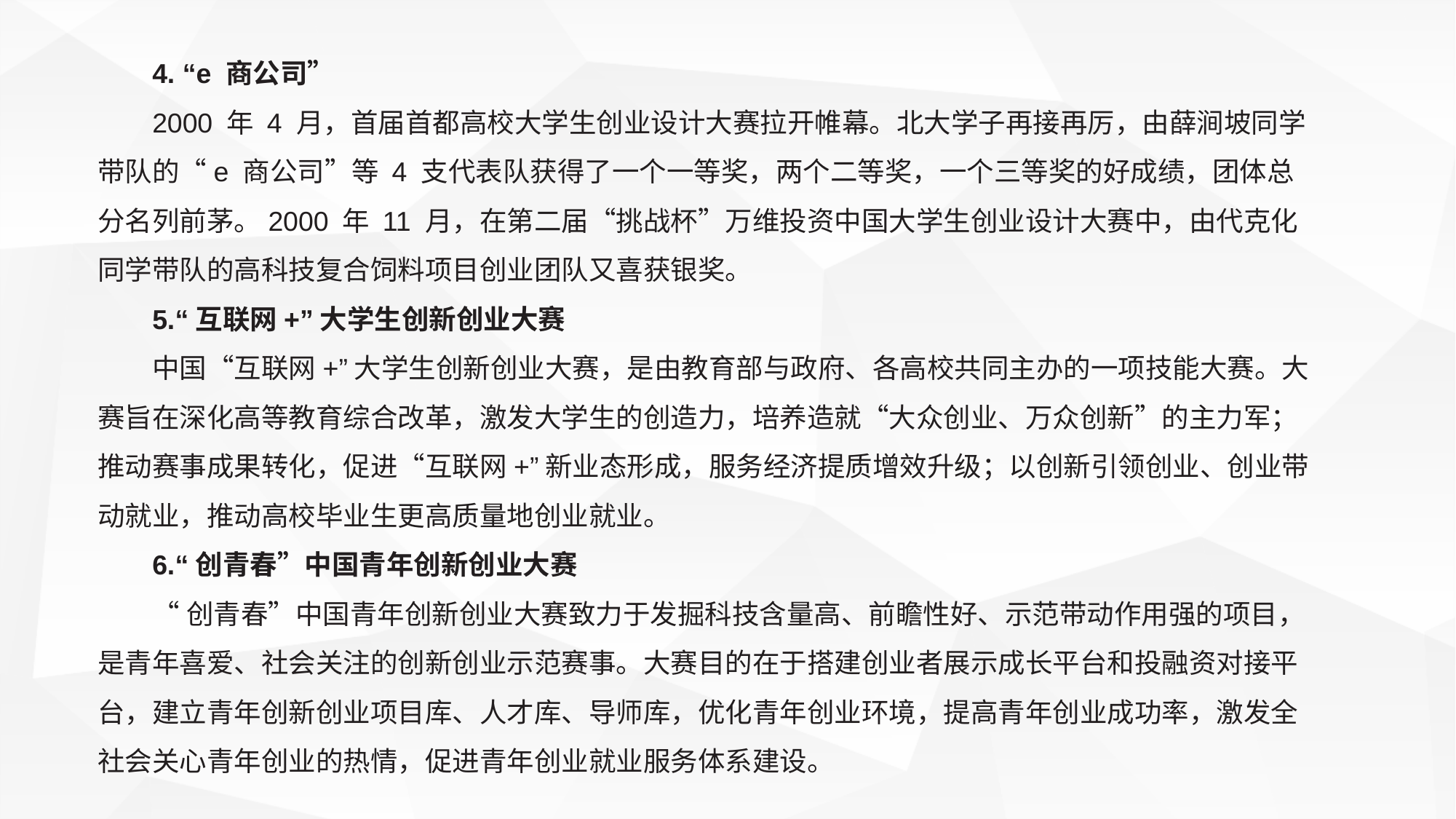

4. “e 商公司”
2000 年 4 月，首届首都高校大学生创业设计大赛拉开帷幕。北大学子再接再厉，由薛涧坡同学带队的“e 商公司”等 4 支代表队获得了一个一等奖，两个二等奖，一个三等奖的好成绩，团体总分名列前茅。2000 年 11 月，在第二届“挑战杯”万维投资中国大学生创业设计大赛中，由代克化同学带队的高科技复合饲料项目创业团队又喜获银奖。
5.“互联网+”大学生创新创业大赛
中国“互联网+”大学生创新创业大赛，是由教育部与政府、各高校共同主办的一项技能大赛。大赛旨在深化高等教育综合改革，激发大学生的创造力，培养造就“大众创业、万众创新”的主力军；推动赛事成果转化，促进“互联网+”新业态形成，服务经济提质增效升级；以创新引领创业、创业带动就业，推动高校毕业生更高质量地创业就业。
6.“创青春”中国青年创新创业大赛
“创青春”中国青年创新创业大赛致力于发掘科技含量高、前瞻性好、示范带动作用强的项目，是青年喜爱、社会关注的创新创业示范赛事。大赛目的在于搭建创业者展示成长平台和投融资对接平台，建立青年创新创业项目库、人才库、导师库，优化青年创业环境，提高青年创业成功率，激发全社会关心青年创业的热情，促进青年创业就业服务体系建设。